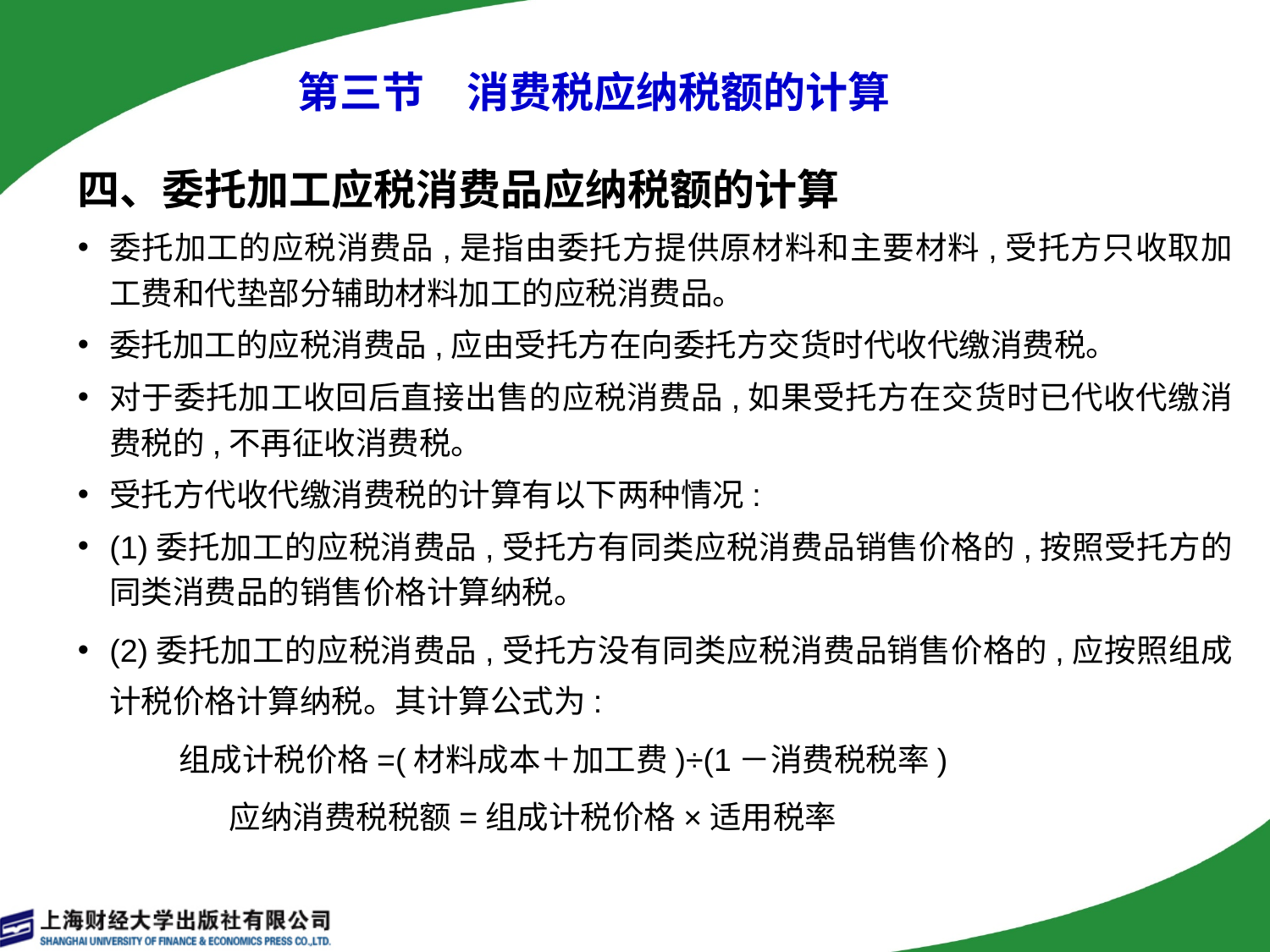

# 第三节　消费税应纳税额的计算
四、委托加工应税消费品应纳税额的计算
委托加工的应税消费品,是指由委托方提供原材料和主要材料,受托方只收取加工费和代垫部分辅助材料加工的应税消费品。
委托加工的应税消费品,应由受托方在向委托方交货时代收代缴消费税。
对于委托加工收回后直接出售的应税消费品,如果受托方在交货时已代收代缴消费税的,不再征收消费税。
受托方代收代缴消费税的计算有以下两种情况:
(1)委托加工的应税消费品,受托方有同类应税消费品销售价格的,按照受托方的同类消费品的销售价格计算纳税。
(2)委托加工的应税消费品,受托方没有同类应税消费品销售价格的,应按照组成计税价格计算纳税。其计算公式为:
             组成计税价格=(材料成本＋加工费)÷(1－消费税税率)
                    应纳消费税税额=组成计税价格×适用税率